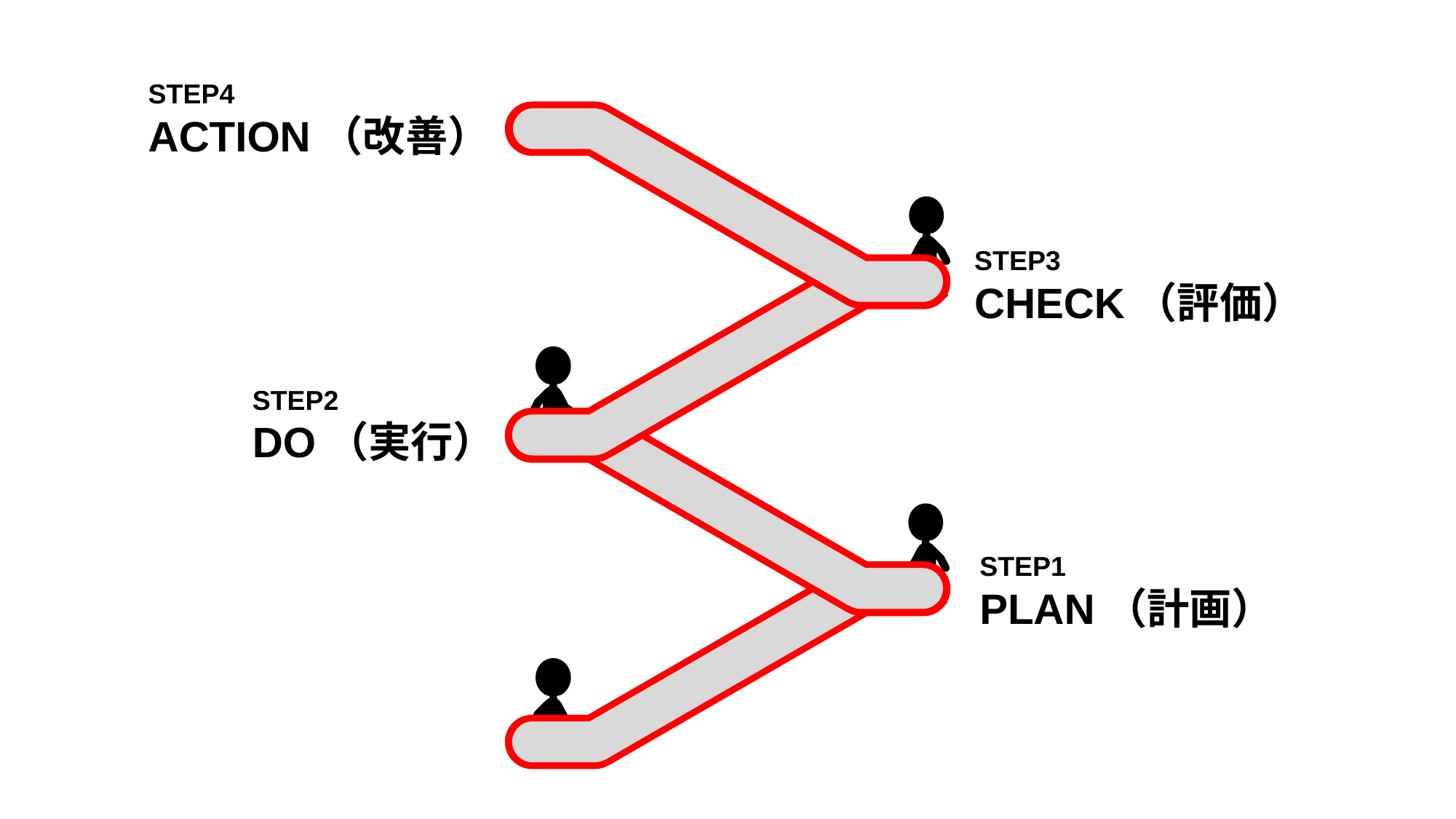

STEP4
ACTION（改善）

STEP3
CHECK（評価）

STEP2
DO（実行）

STEP1
PLAN（計画）